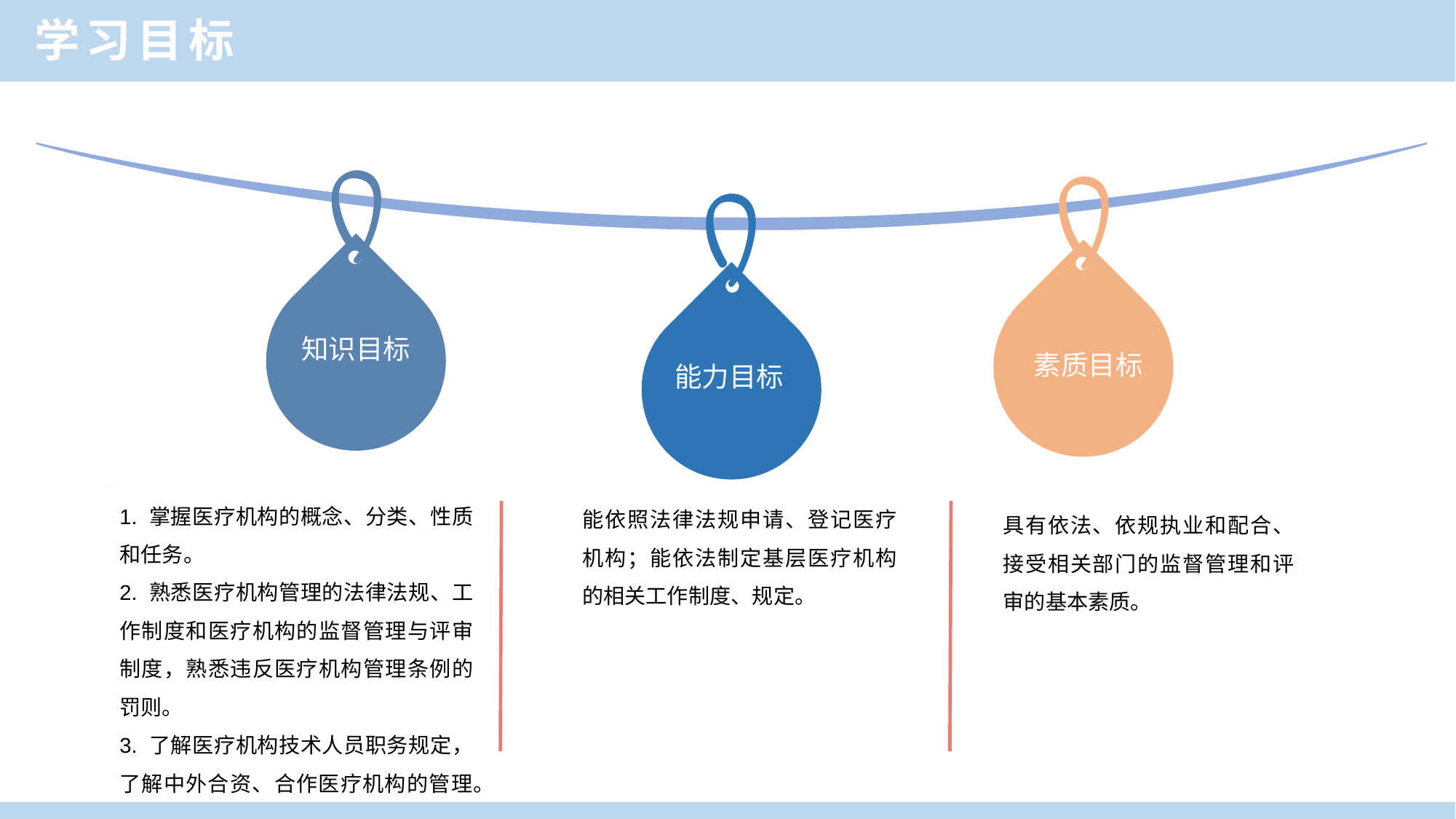

学习目标

知识目标

素质目标

能力目标
1. 掌握医疗机构的概念、分类、性质和任务。
2. 熟悉医疗机构管理的法律法规、工作制度和医疗机构的监督管理与评审制度，熟悉违反医疗机构管理条例的罚则。
3. 了解医疗机构技术人员职务规定，了解中外合资、合作医疗机构的管理。
能依照法律法规申请、登记医疗机构；能依法制定基层医疗机构的相关工作制度、规定。
具有依法、依规执业和配合、接受相关部门的监督管理和评审的基本素质。